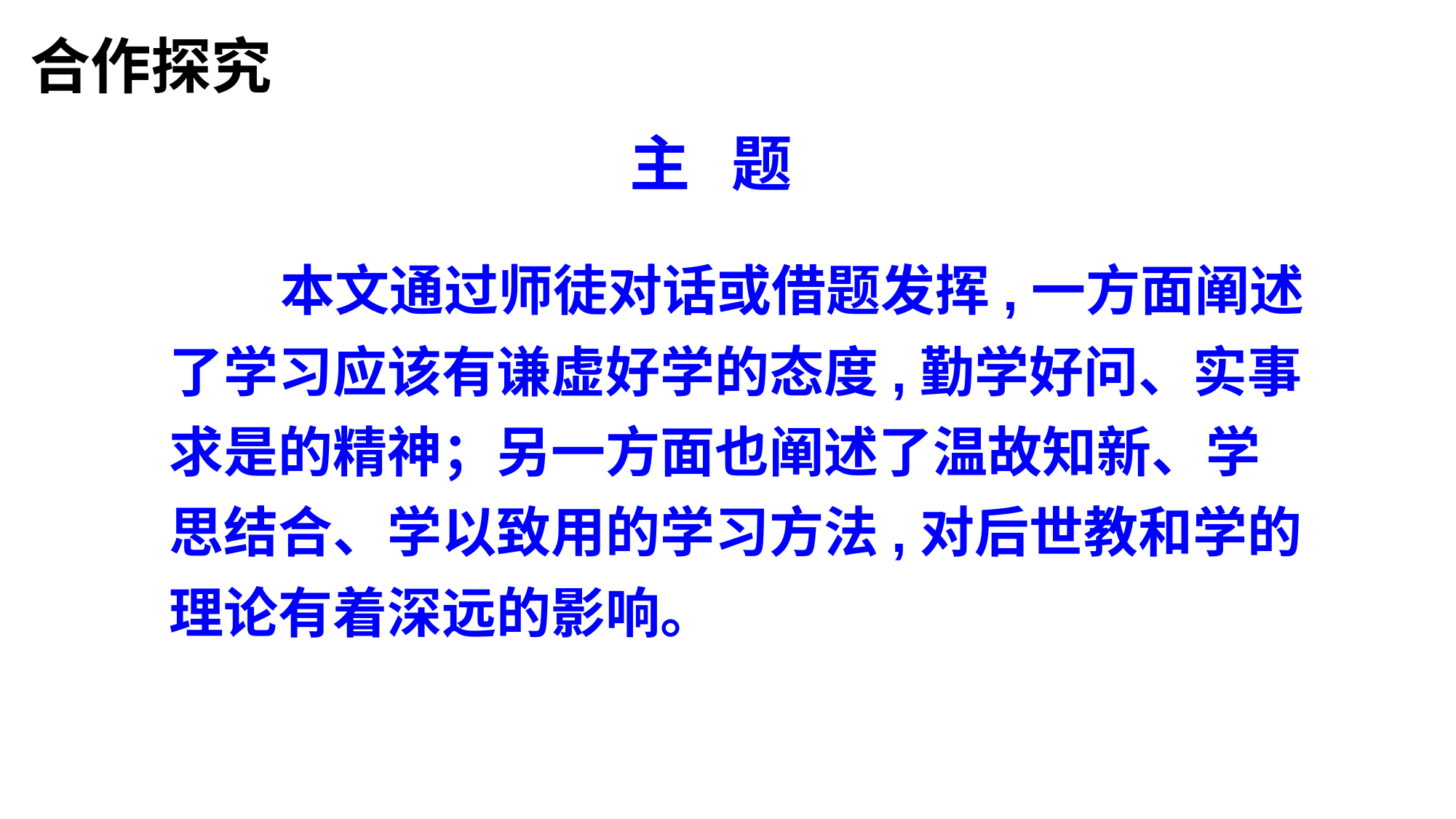

合作探究
主   题
       本文通过师徒对话或借题发挥,一方面阐述了学习应该有谦虚好学的态度,勤学好问、实事求是的精神；另一方面也阐述了温故知新、学思结合、学以致用的学习方法,对后世教和学的理论有着深远的影响。